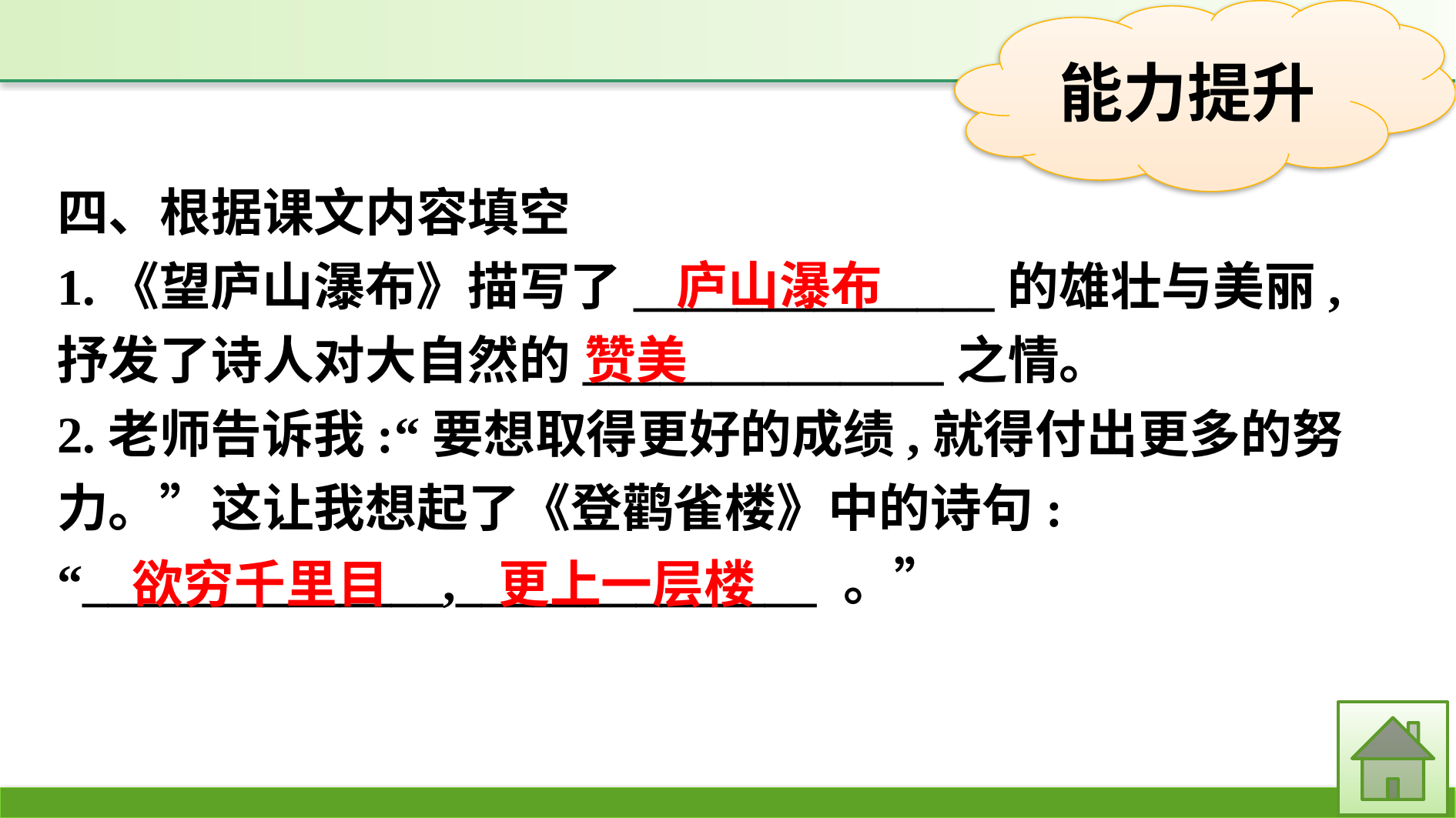

四、根据课文内容填空
1.《望庐山瀑布》描写了______________的雄壮与美丽,抒发了诗人对大自然的______________之情。
2.老师告诉我:“要想取得更好的成绩,就得付出更多的努力。”这让我想起了《登鹳雀楼》中的诗句:
“______________,______________ 。”
庐山瀑布
赞美
欲穷千里目　     更上一层楼